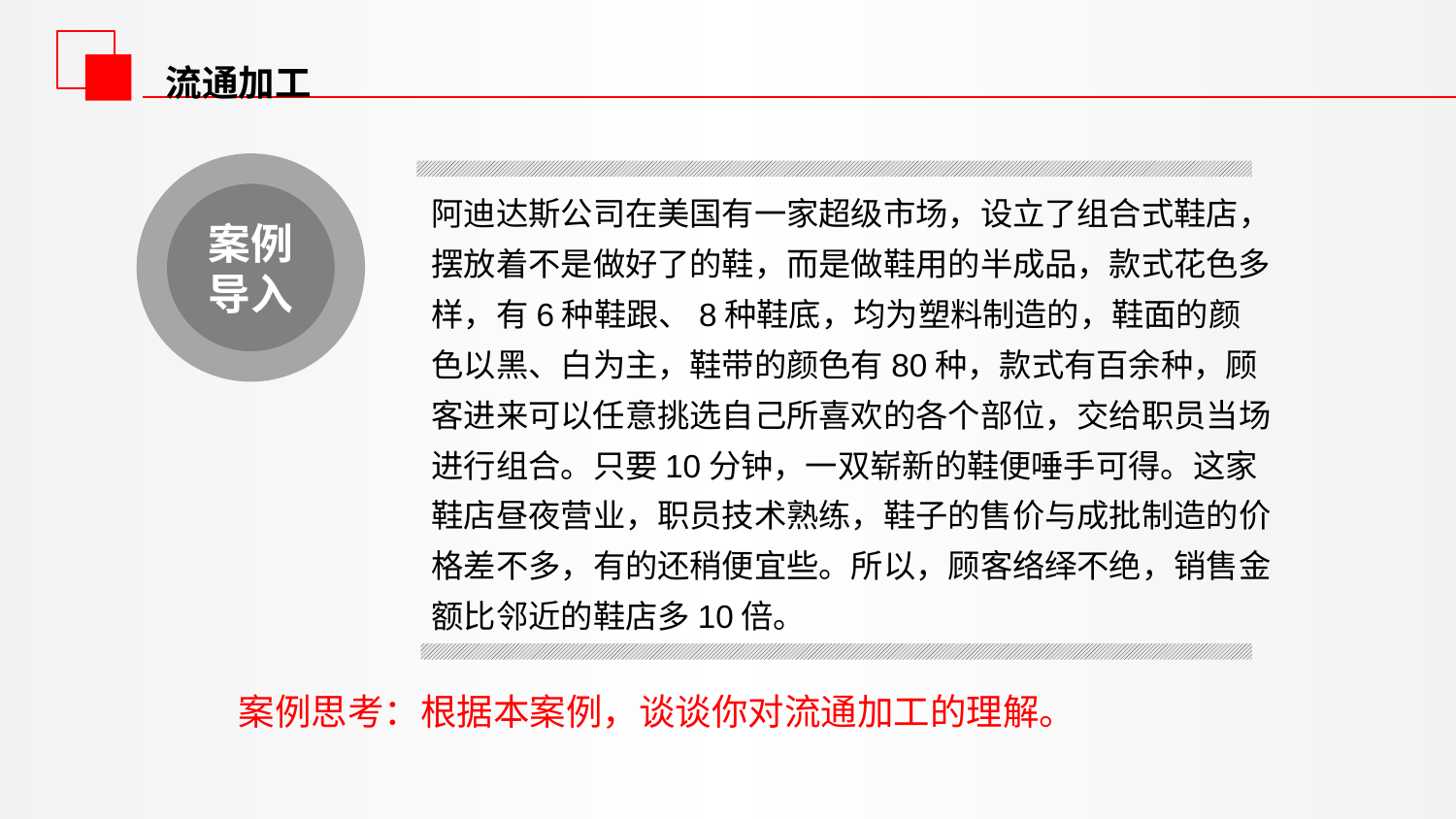

流通加工

阿迪达斯公司在美国有一家超级市场，设立了组合式鞋店，摆放着不是做好了的鞋，而是做鞋用的半成品，款式花色多样，有6种鞋跟、8种鞋底，均为塑料制造的，鞋面的颜色以黑、白为主，鞋带的颜色有80种，款式有百余种，顾客进来可以任意挑选自己所喜欢的各个部位，交给职员当场进行组合。只要10分钟，一双崭新的鞋便唾手可得。这家鞋店昼夜营业，职员技术熟练，鞋子的售价与成批制造的价格差不多，有的还稍便宜些。所以，顾客络绎不绝，销售金额比邻近的鞋店多10倍。

案例导入
案例思考：根据本案例，谈谈你对流通加工的理解。